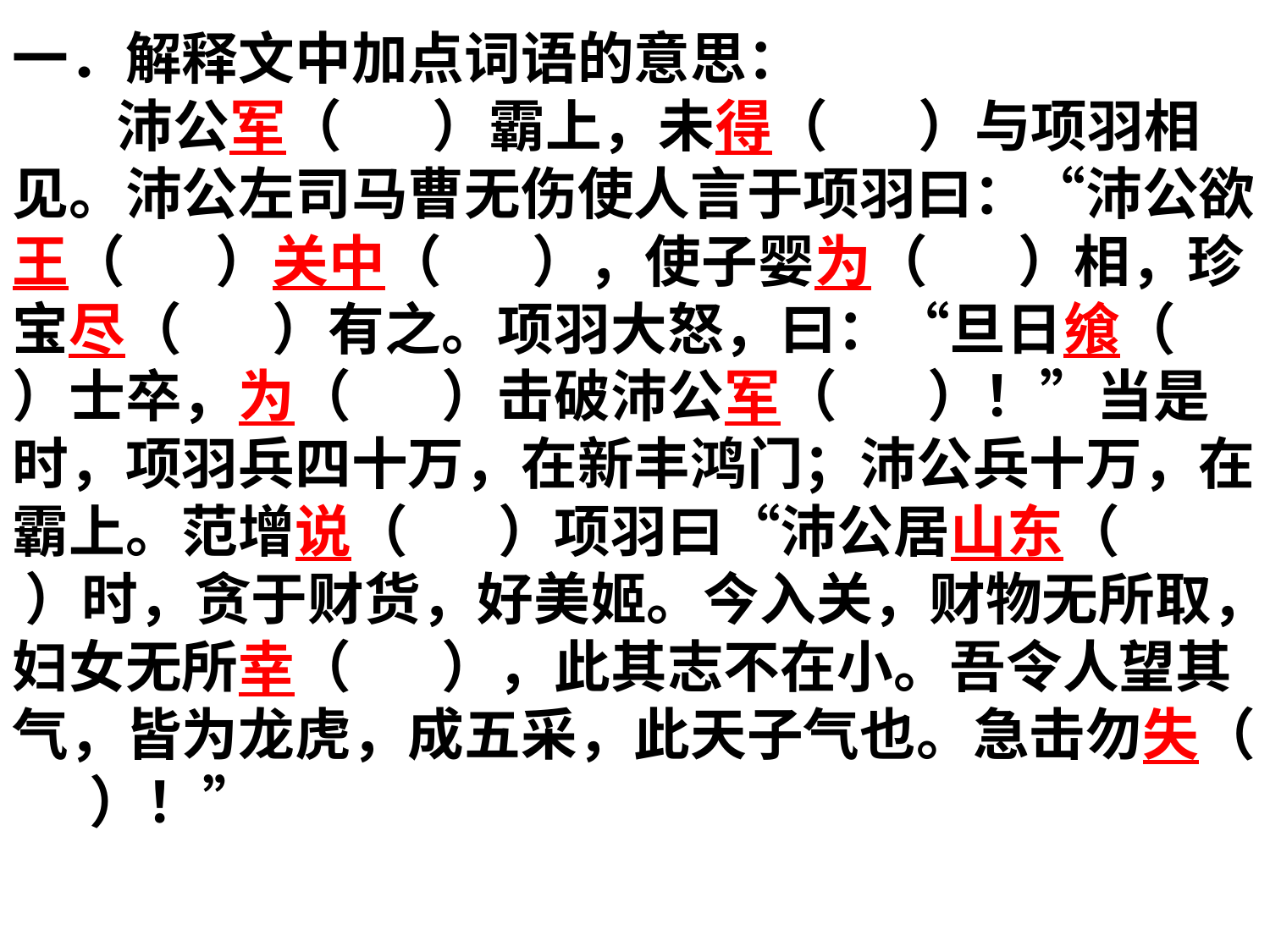

一．解释文中加点词语的意思：
       沛公军（       ）霸上，未得（       ）与项羽相见。沛公左司马曹无伤使人言于项羽曰：“沛公欲王（       ）关中（       ），使子婴为（       ）相，珍宝尽（       ）有之。项羽大怒，曰：“旦日飨（       ）士卒，为（       ）击破沛公军（       ）！”当是时，项羽兵四十万，在新丰鸿门；沛公兵十万，在霸上。范增说（       ）项羽曰“沛公居山东（       ）时，贪于财货，好美姬。今入关，财物无所取，妇女无所幸（       ），此其志不在小。吾令人望其气，皆为龙虎，成五采，此天子气也。急击勿失（       ）！”